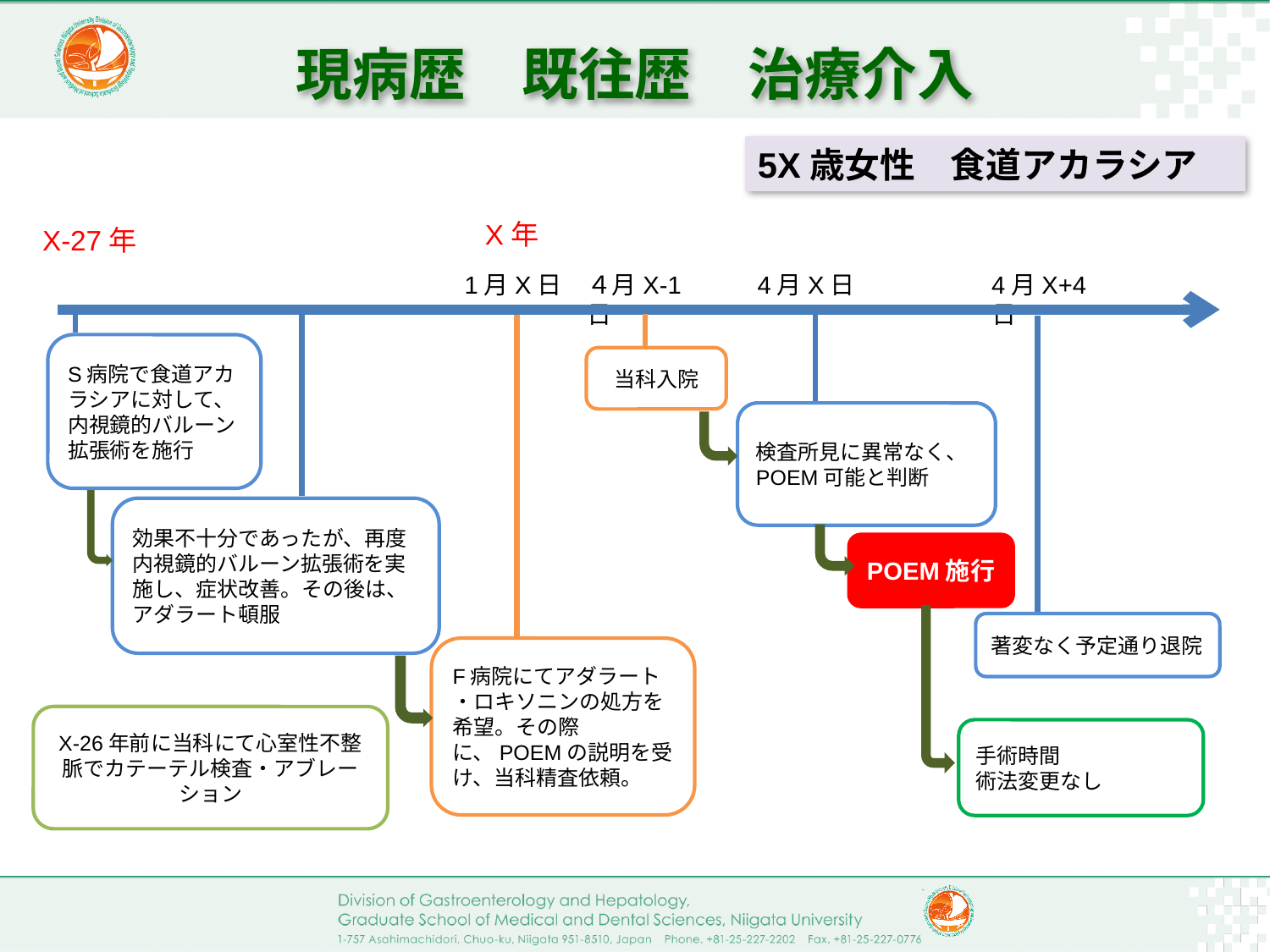

# 現病歴　既往歴　治療介入
5X歳女性　食道アカラシア
X年
X-27年
 1月X日
４月X-1日
4月X日
4月X+4日
当科入院
検査所見に異常なく、POEM可能と判断
効果不十分であったが、再度内視鏡的バルーン拡張術を実施し、症状改善。その後は、アダラート頓服
POEM施行

S病院で食道アカラシアに対して、内視鏡的バルーン拡張術を施行

著変なく予定通り退院
F病院にてアダラート
・ロキソニンの処方を希望。その際に、POEMの説明を受け、当科精査依頼。

X-26年前に当科にて心室性不整脈でカテーテル検査・アブレーション
手術時間
術法変更なし